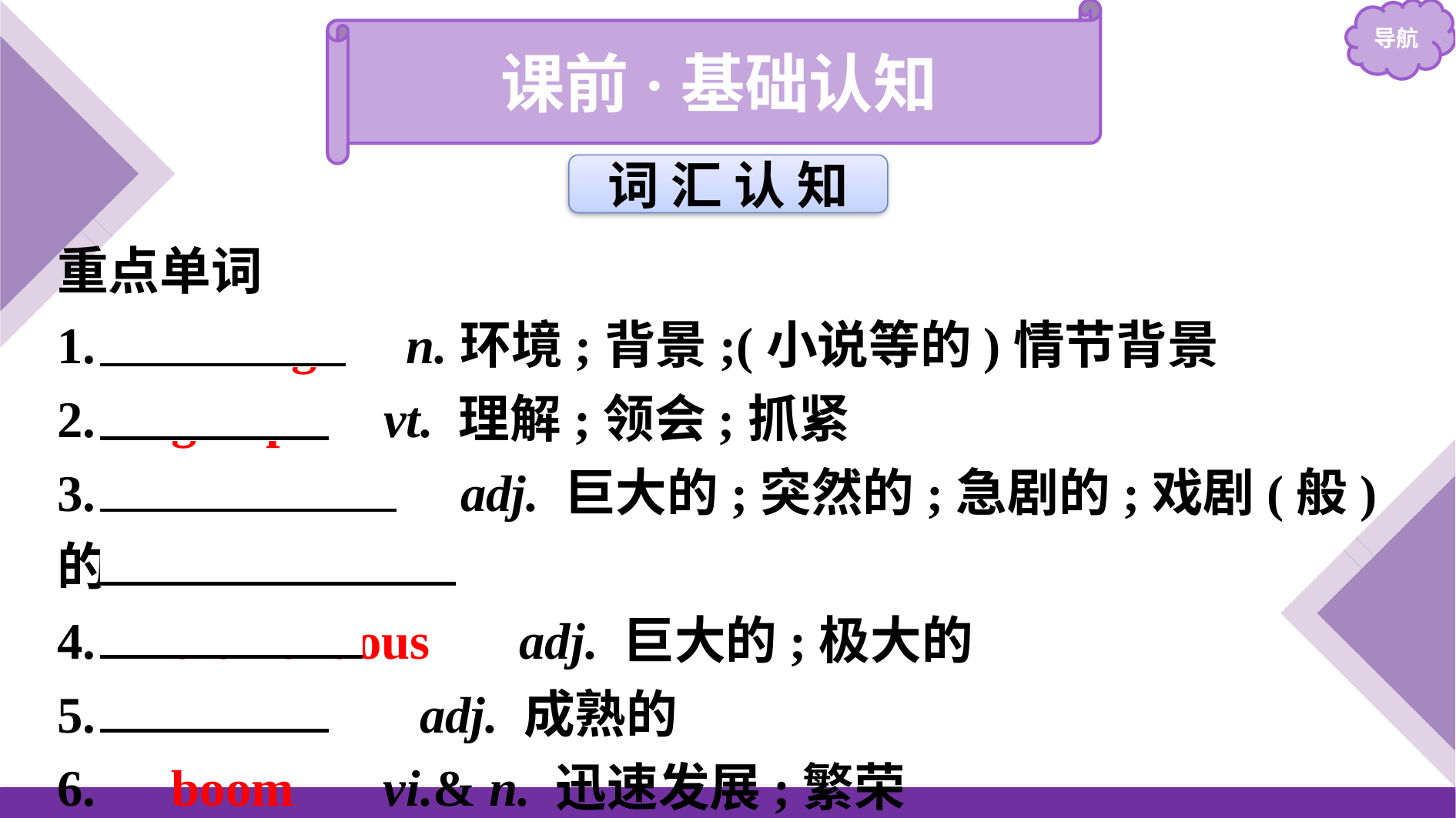

课前·基础认知
词 汇 认 知
重点单词
1.　setting　 n.环境;背景;(小说等的)情节背景
2.　grasp　 vt. 理解;领会;抓紧
3.　dramatic　 adj. 巨大的;突然的;急剧的;戏剧(般)的
4.　tremendous　 adj. 巨大的;极大的
5.　mature　 adj. 成熟的
6.　boom　 vi.& n. 迅速发展;繁荣